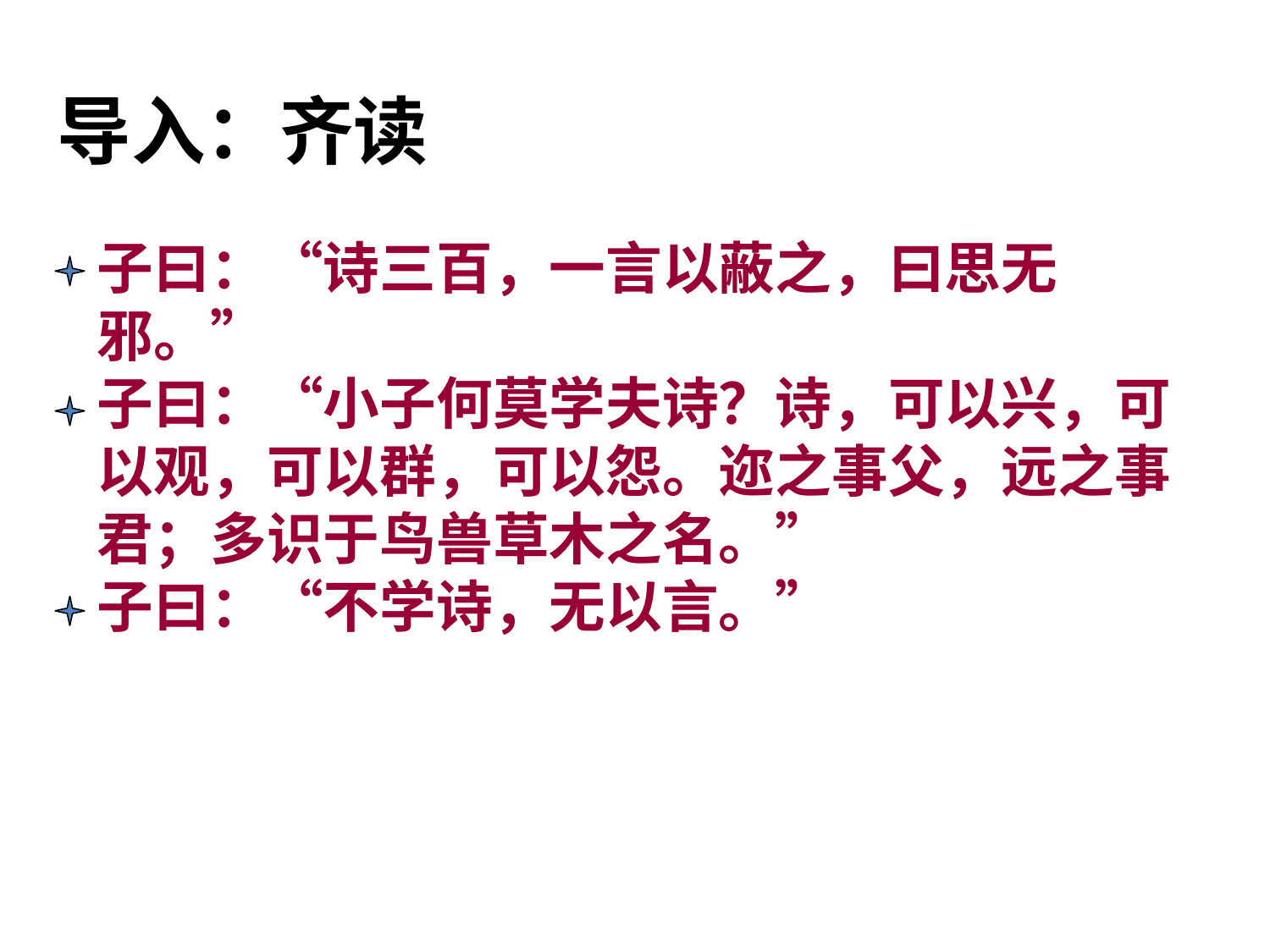

导入：齐读

子曰：“诗三百，一言以蔽之，曰思无邪。”
子曰：“小子何莫学夫诗？诗，可以兴，可以观，可以群，可以怨。迩之事父，远之事君；多识于鸟兽草木之名。”
子曰：“不学诗，无以言。”